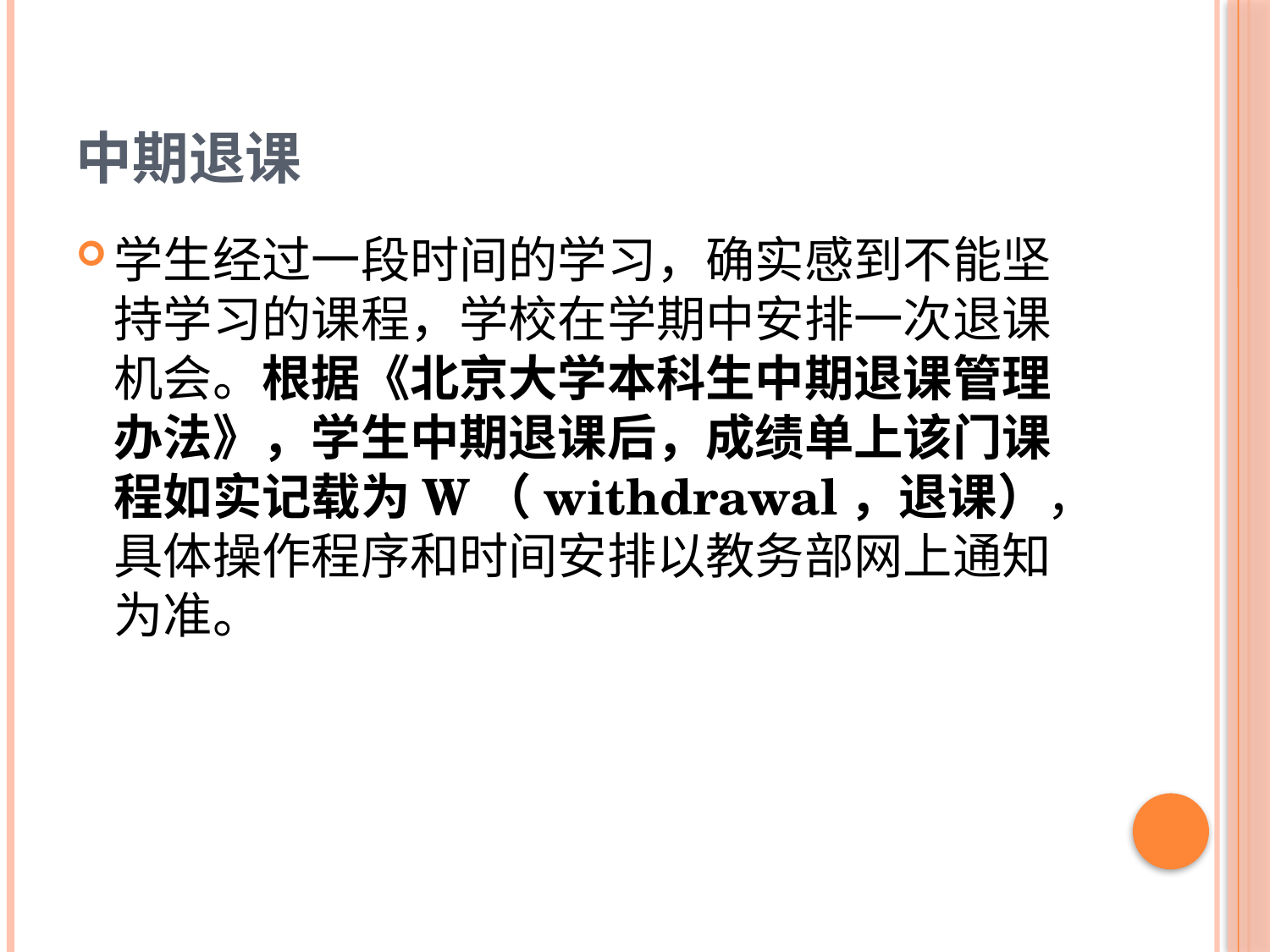

# 中期退课
学生经过一段时间的学习，确实感到不能坚持学习的课程，学校在学期中安排一次退课机会。根据《北京大学本科生中期退课管理办法》，学生中期退课后，成绩单上该门课程如实记载为W（withdrawal，退课），具体操作程序和时间安排以教务部网上通知为准。